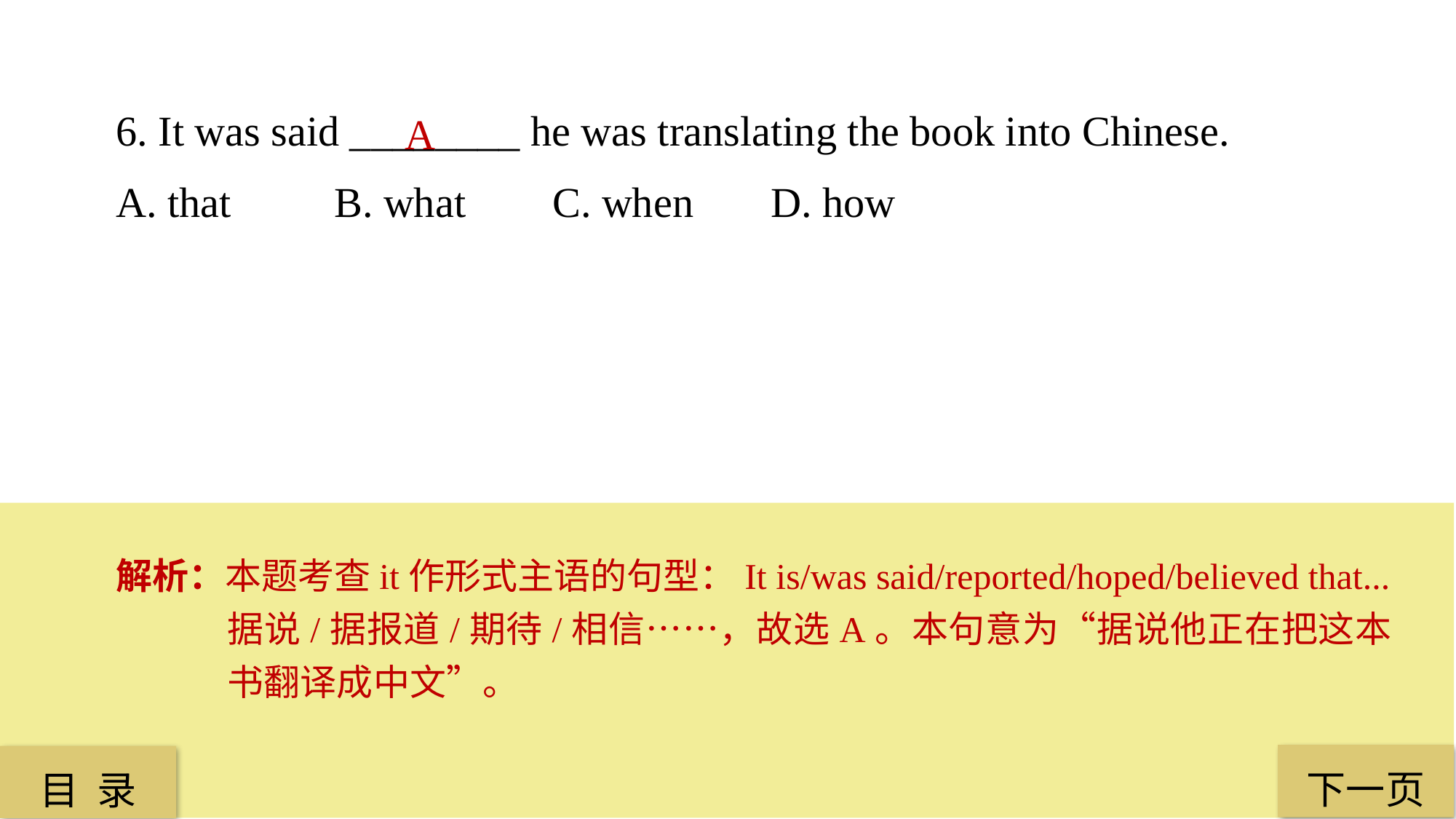

6. It was said ________ he was translating the book into Chinese.
A. that 	B. what 	C. when 	D. how
A
解析：本题考查it作形式主语的句型：It is/was said/reported/hoped/believed that...据说/据报道/期待/相信……，故选A。本句意为“据说他正在把这本书翻译成中文”。